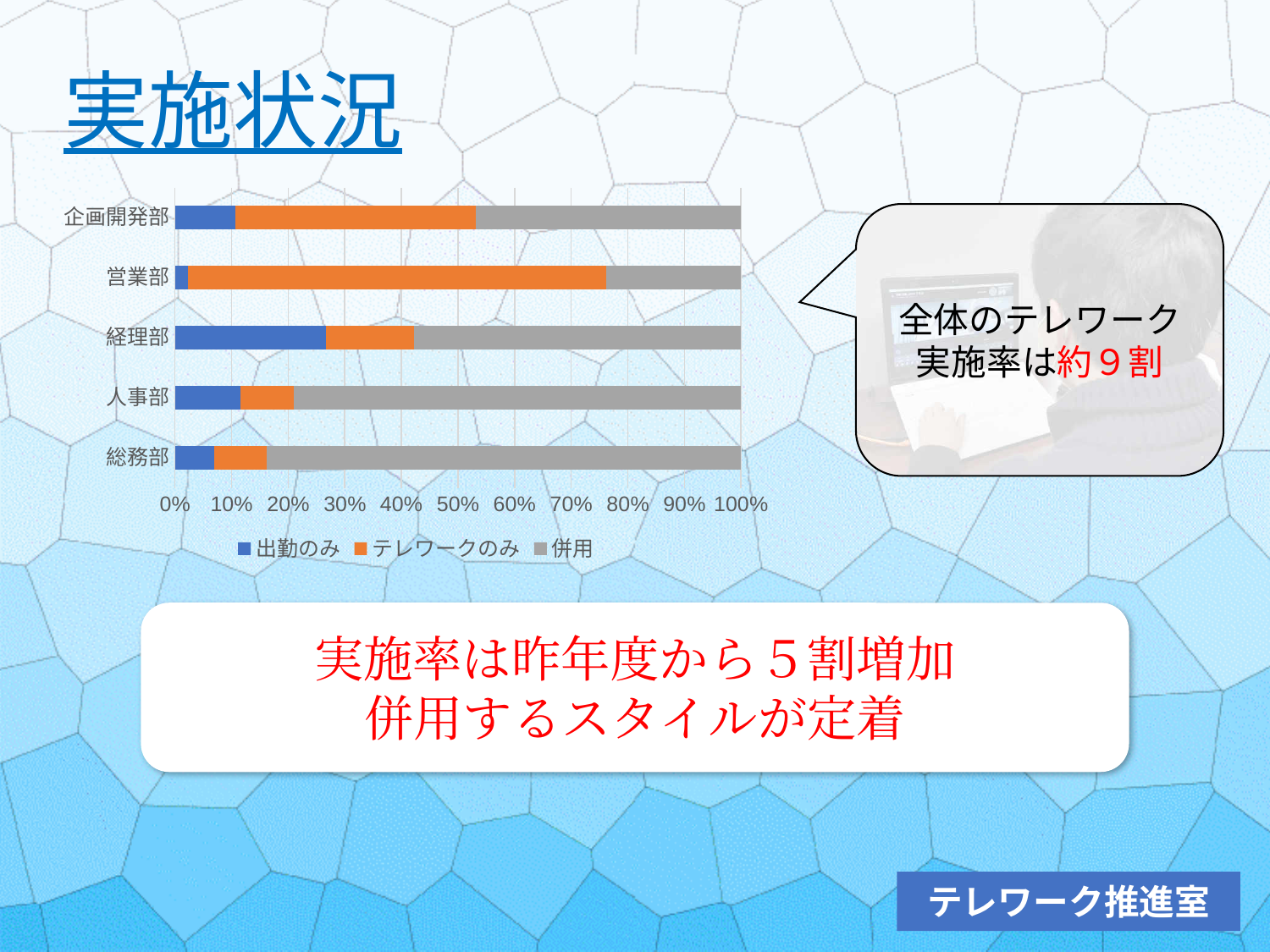

実施状況

### Chart

| Category | 出勤のみ | テレワークのみ | 併用 |
|---|---|---|---|
| 総務部 | 3.0 | 4.0 | 36.0 |
| 人事部 | 5.0 | 4.0 | 34.0 |
| 経理部 | 12.0 | 7.0 | 26.0 |
| 営業部 | 2.0 | 65.0 | 21.0 |
| 企画開発部 | 5.0 | 20.0 | 22.0 |
全体のテレワーク
実施率は約９割
実施率は昨年度から５割増加
併用するスタイルが定着